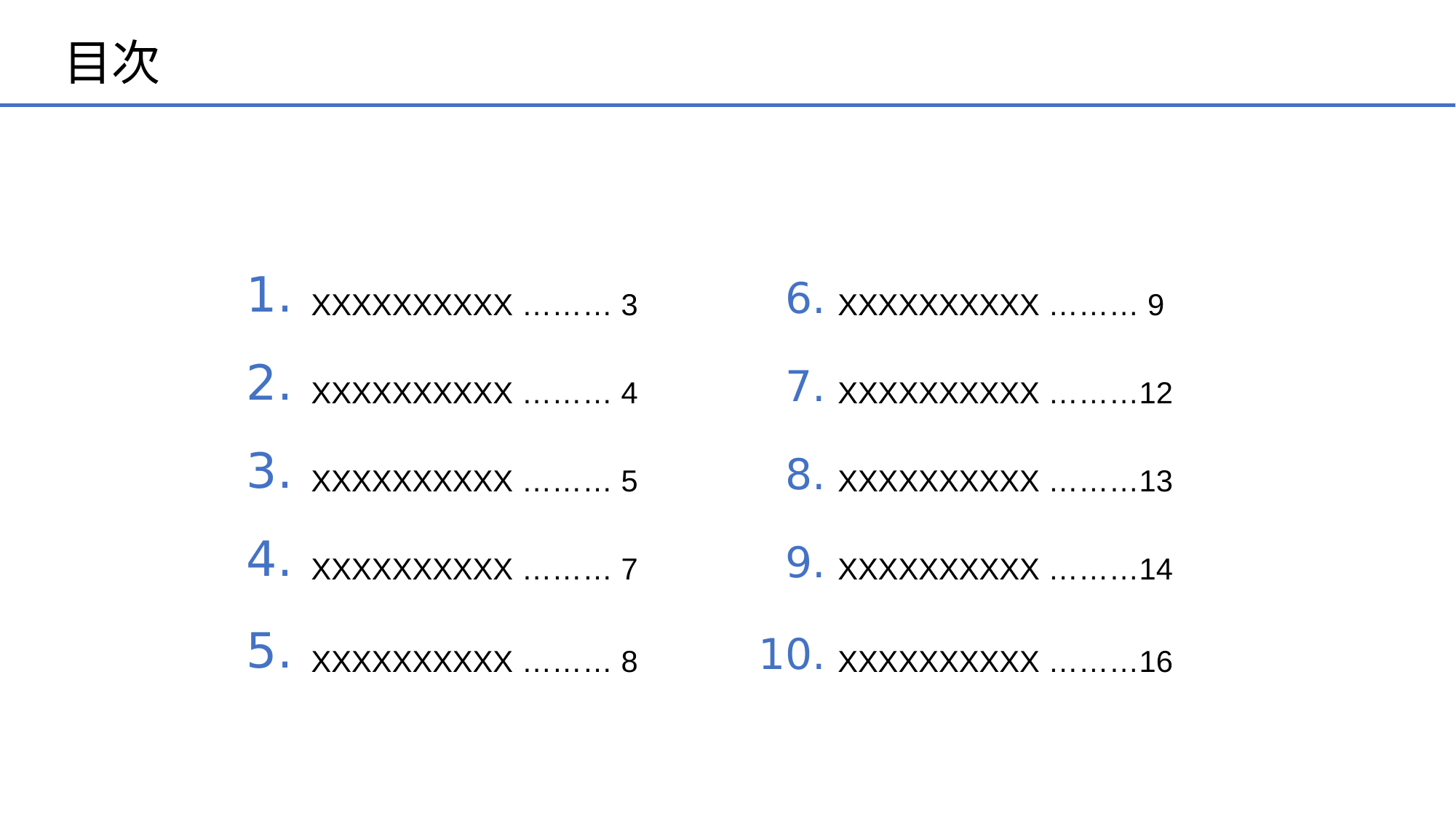

# 目次
1.
6.
XXXXXXXXXX ……… 3
XXXXXXXXXX ……… 9
2.
7.
XXXXXXXXXX ……… 4
XXXXXXXXXX ………12
3.
8.
XXXXXXXXXX ……… 5
XXXXXXXXXX ………13
4.
9.
XXXXXXXXXX ……… 7
XXXXXXXXXX ………14
5.
10.
XXXXXXXXXX ……… 8
XXXXXXXXXX ………16